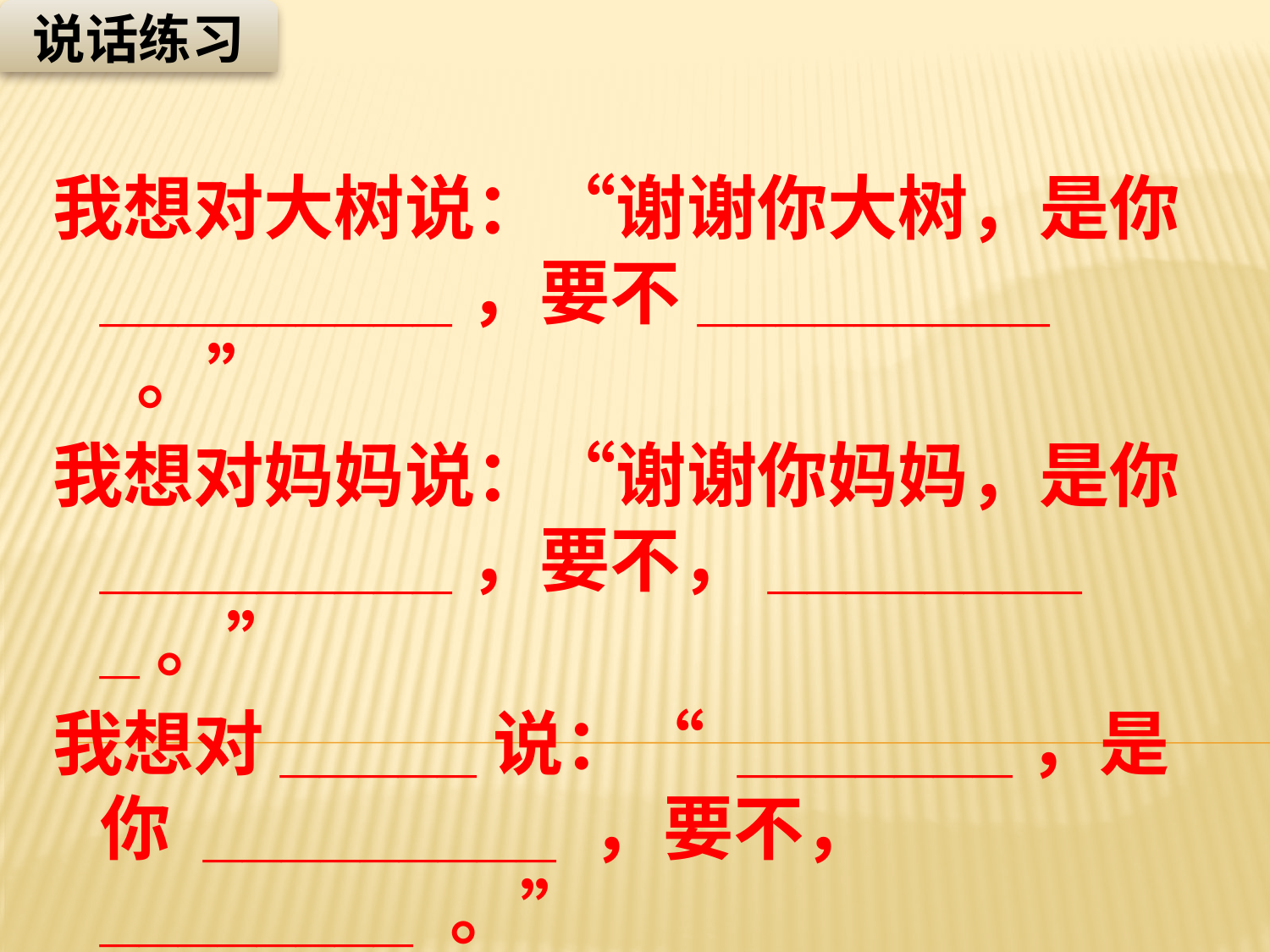

说话练习
我想对大树说：“谢谢你大树，是你 _________，要不_________ 。”
我想对妈妈说：“谢谢你妈妈，是你_________，要不，_________。”
我想对_____说：“ _______，是你 _________ ，要不， ________ 。”